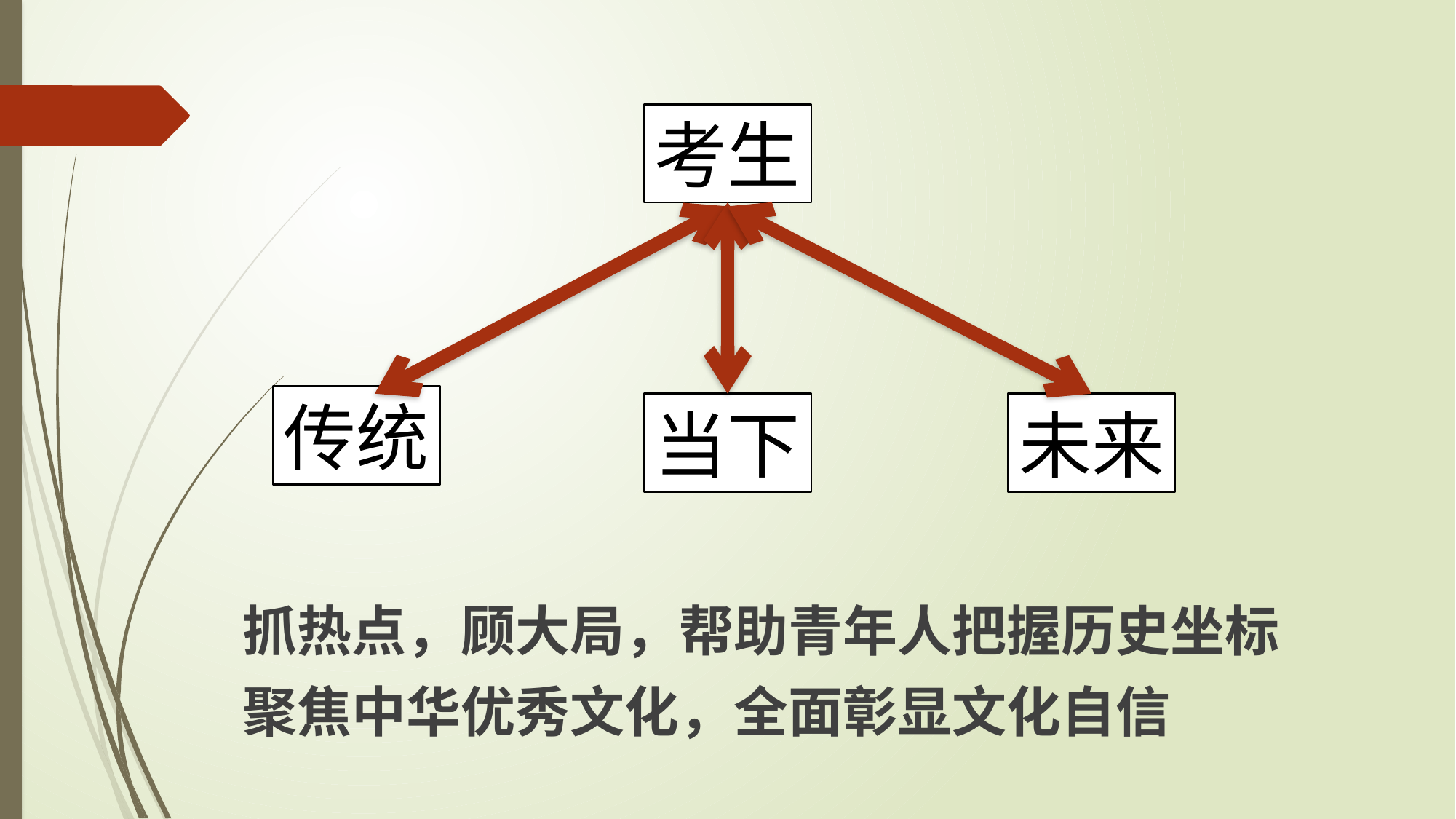

考生
传统
当下
未来
抓热点，顾大局，帮助青年人把握历史坐标
聚焦中华优秀文化，全面彰显文化自信